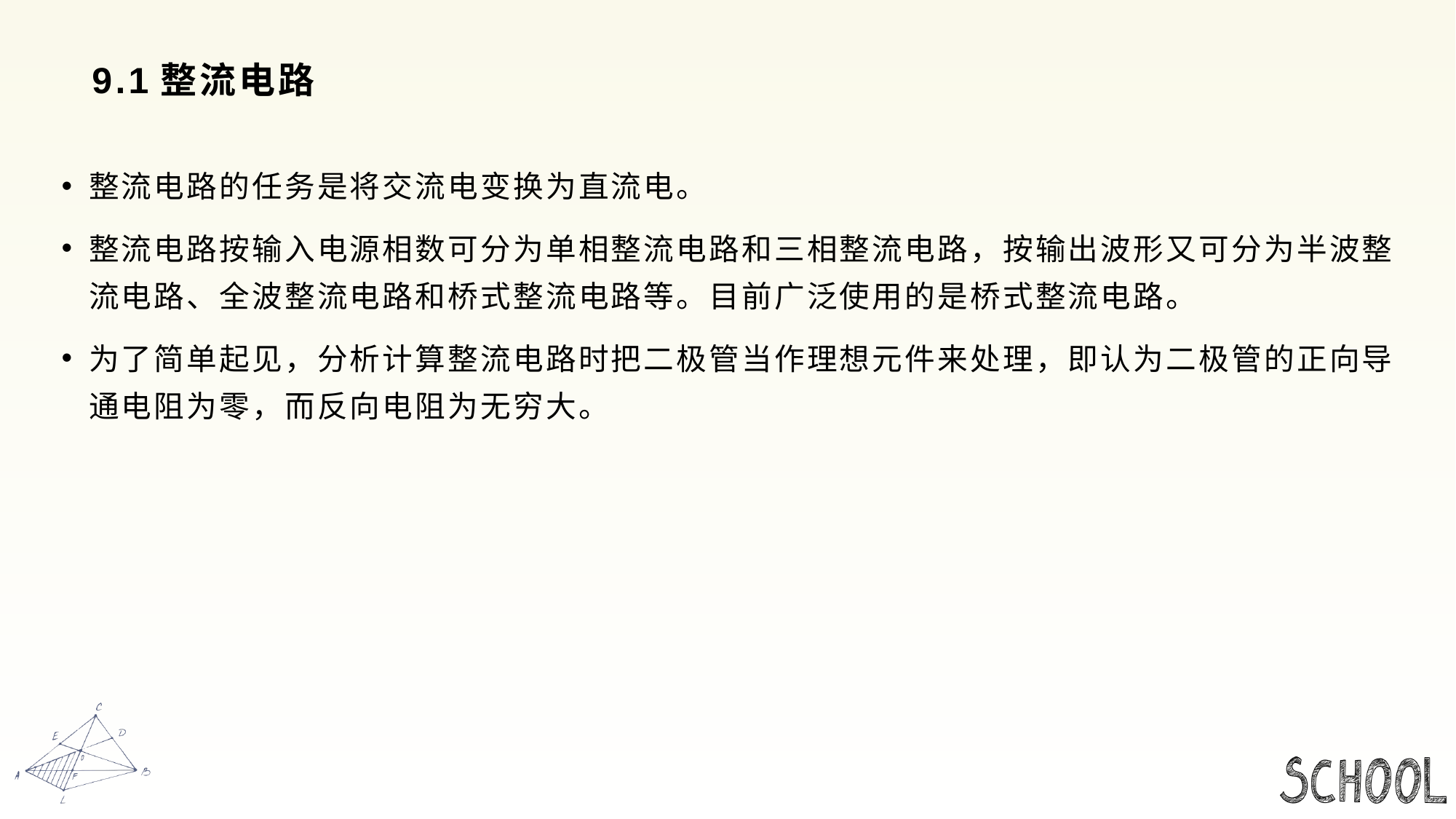

# 9.1整流电路
整流电路的任务是将交流电变换为直流电。
整流电路按输入电源相数可分为单相整流电路和三相整流电路，按输出波形又可分为半波整流电路、全波整流电路和桥式整流电路等。目前广泛使用的是桥式整流电路。
为了简单起见，分析计算整流电路时把二极管当作理想元件来处理，即认为二极管的正向导通电阻为零，而反向电阻为无穷大。